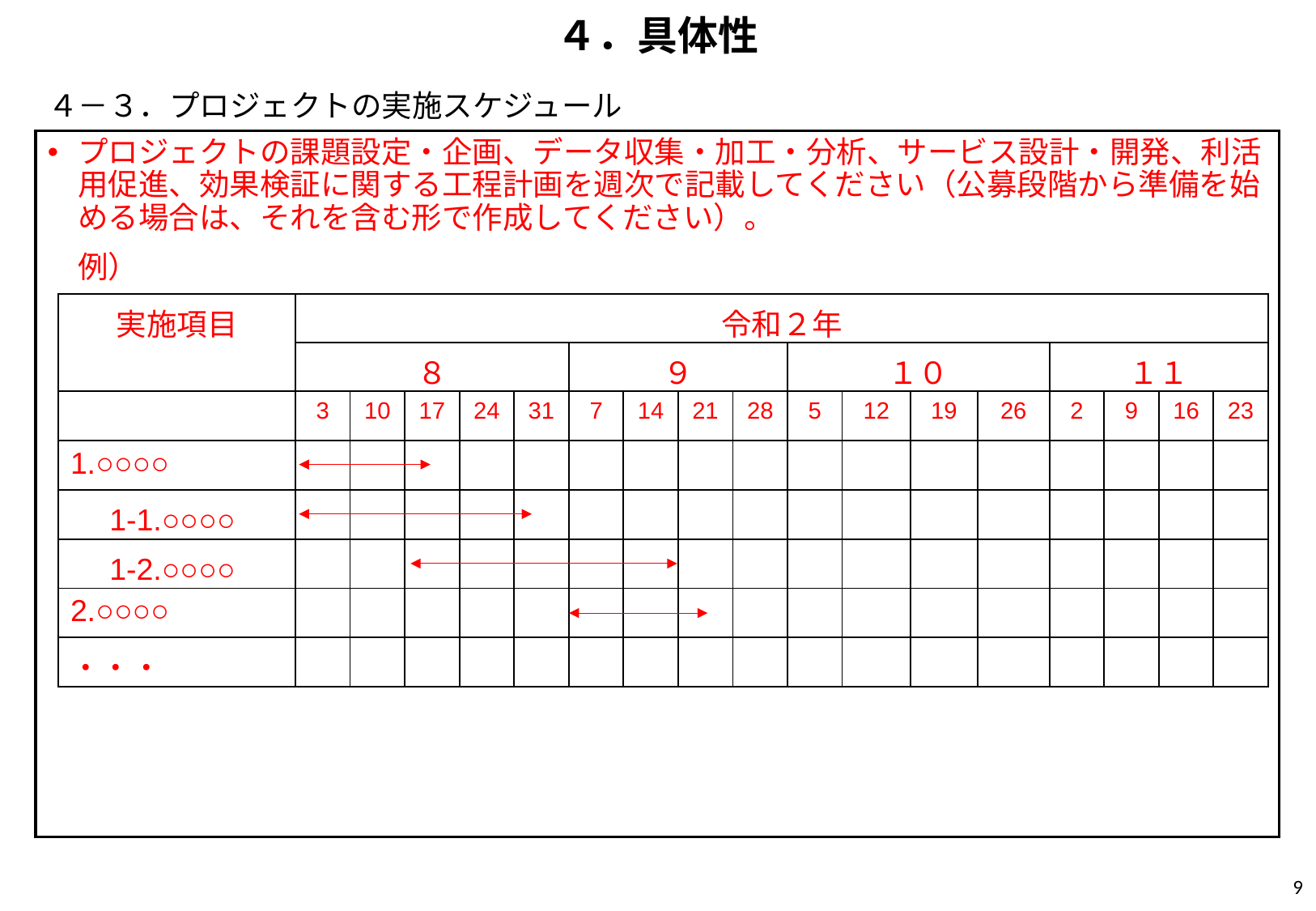

# ４．具体性
４－３．プロジェクトの実施スケジュール
プロジェクトの課題設定・企画、データ収集・加工・分析、サービス設計・開発、利活用促進、効果検証に関する工程計画を週次で記載してください（公募段階から準備を始める場合は、それを含む形で作成してください）。
　例）

| 実施項目 | 令和２年 |  |  |  |  |  |  |  |  |  |  |  |  |  |  |  |  |
| --- | --- | --- | --- | --- | --- | --- | --- | --- | --- | --- | --- | --- | --- | --- | --- | --- | --- |
|  | ８ |  |  |  |  | ９ |  |  |  | １０ |  |  |  | １１ |  |  |  |
|  | 3 | 10 | 17 | 24 | 31 | 7 | 14 | 21 | 28 | 5 | 12 | 19 | 26 | 2 | 9 | 16 | 23 |
| 1.○○○○ |  |  |  |  |  |  |  |  |  |  |  |  |  |  |  |  |  |
| 1-1.○○○○ |  |  |  |  |  |  |  |  |  |  |  |  |  |  |  |  |  |
| 1-2.○○○○ |  |  |  |  |  |  |  |  |  |  |  |  |  |  |  |  |  |
| 2.○○○○ |  |  |  |  |  |  |  |  |  |  |  |  |  |  |  |  |  |
| ・・・ |  |  |  |  |  |  |  |  |  |  |  |  |  |  |  |  |  |
9